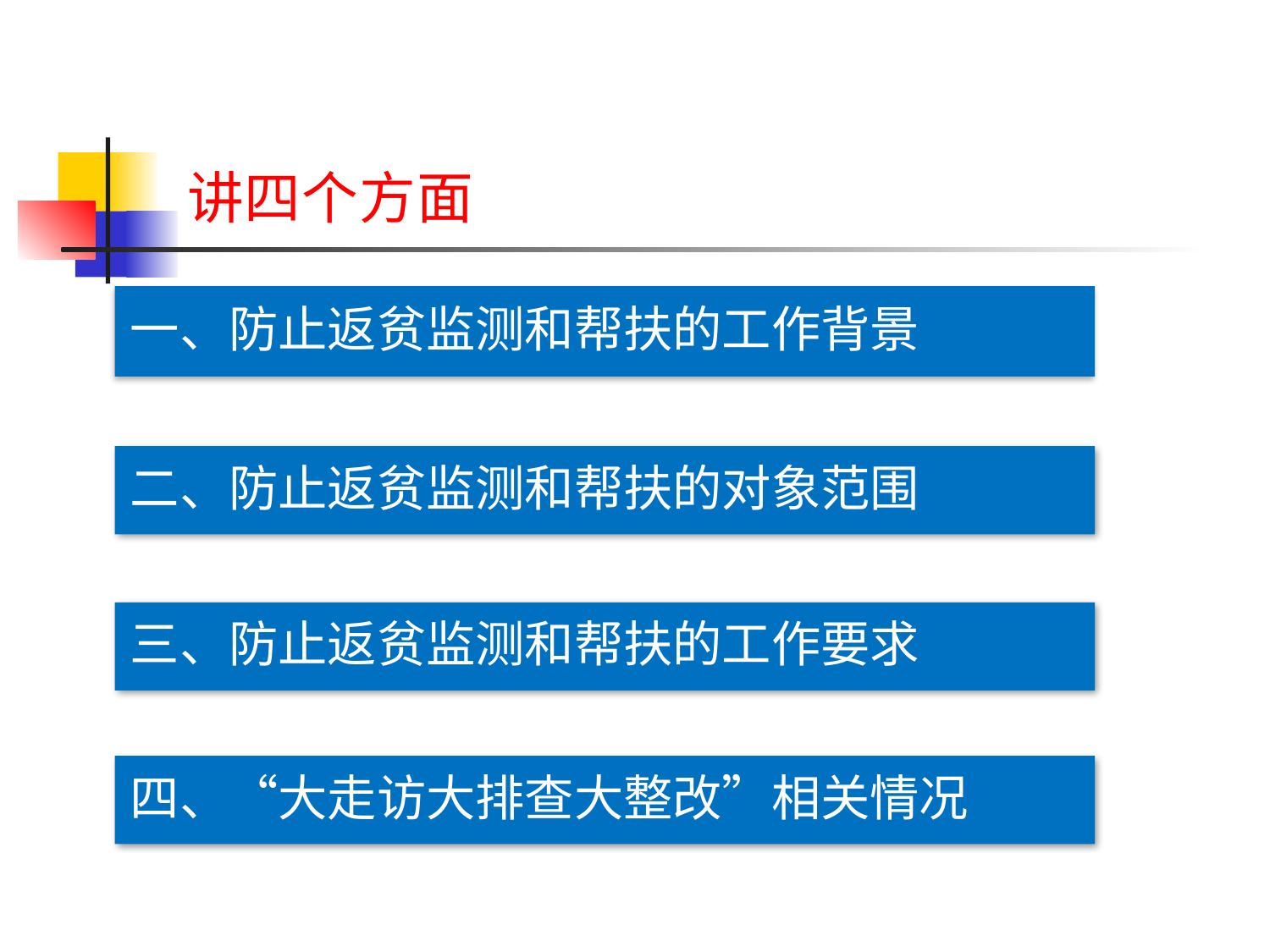

讲四个方面
一、防止返贫监测和帮扶的工作背景
二、防止返贫监测和帮扶的对象范围
三、防止返贫监测和帮扶的工作要求
四、“大走访大排查大整改”相关情况